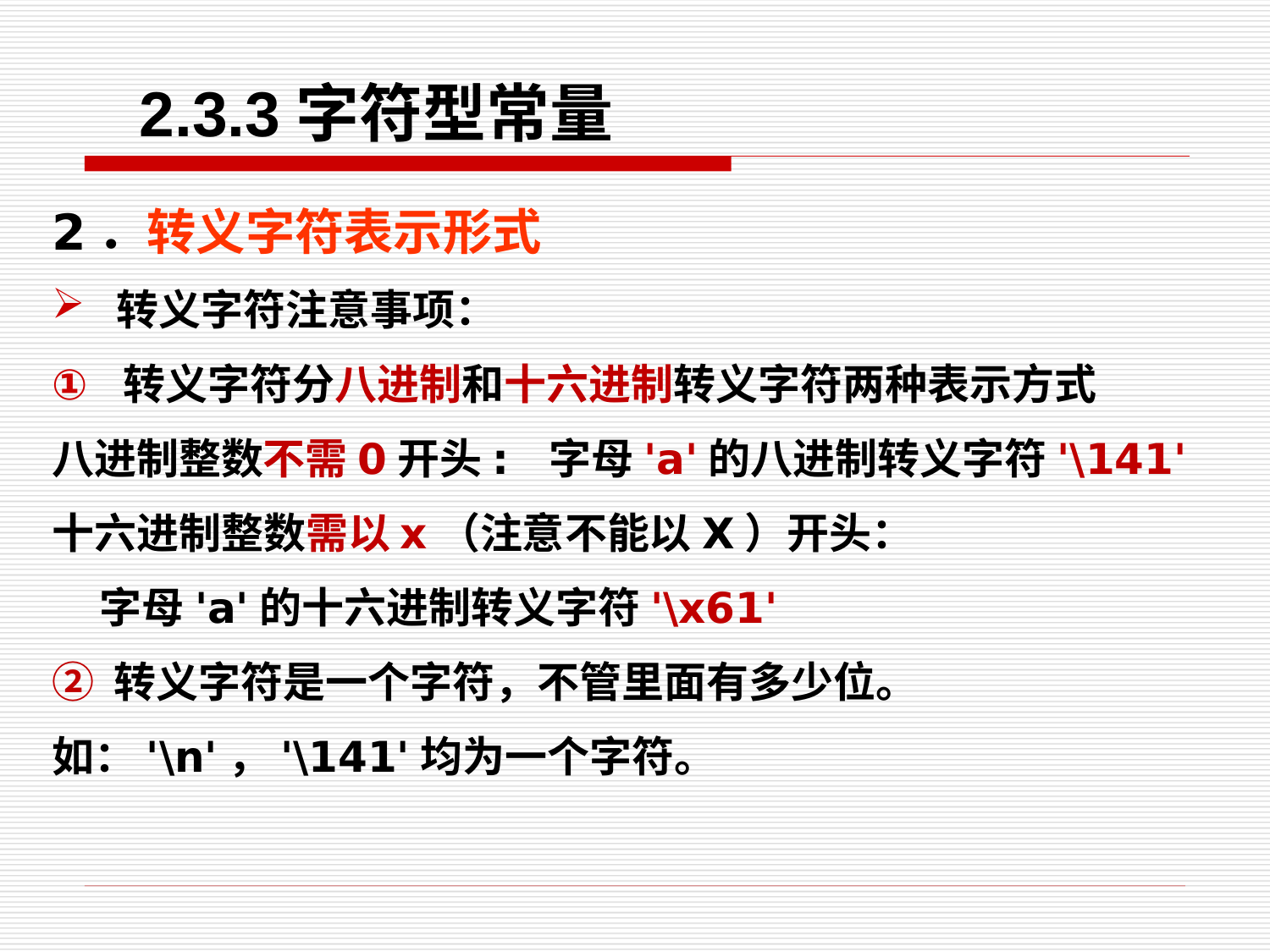

2.3.3字符型常量
2．转义字符表示形式
转义字符注意事项：
转义字符分八进制和十六进制转义字符两种表示方式
八进制整数不需0开头:  字母'a'的八进制转义字符'\141'
十六进制整数需以x（注意不能以X）开头：
    字母'a'的十六进制转义字符'\x61'
② 转义字符是一个字符，不管里面有多少位。
如：'\n'，'\141'均为一个字符。